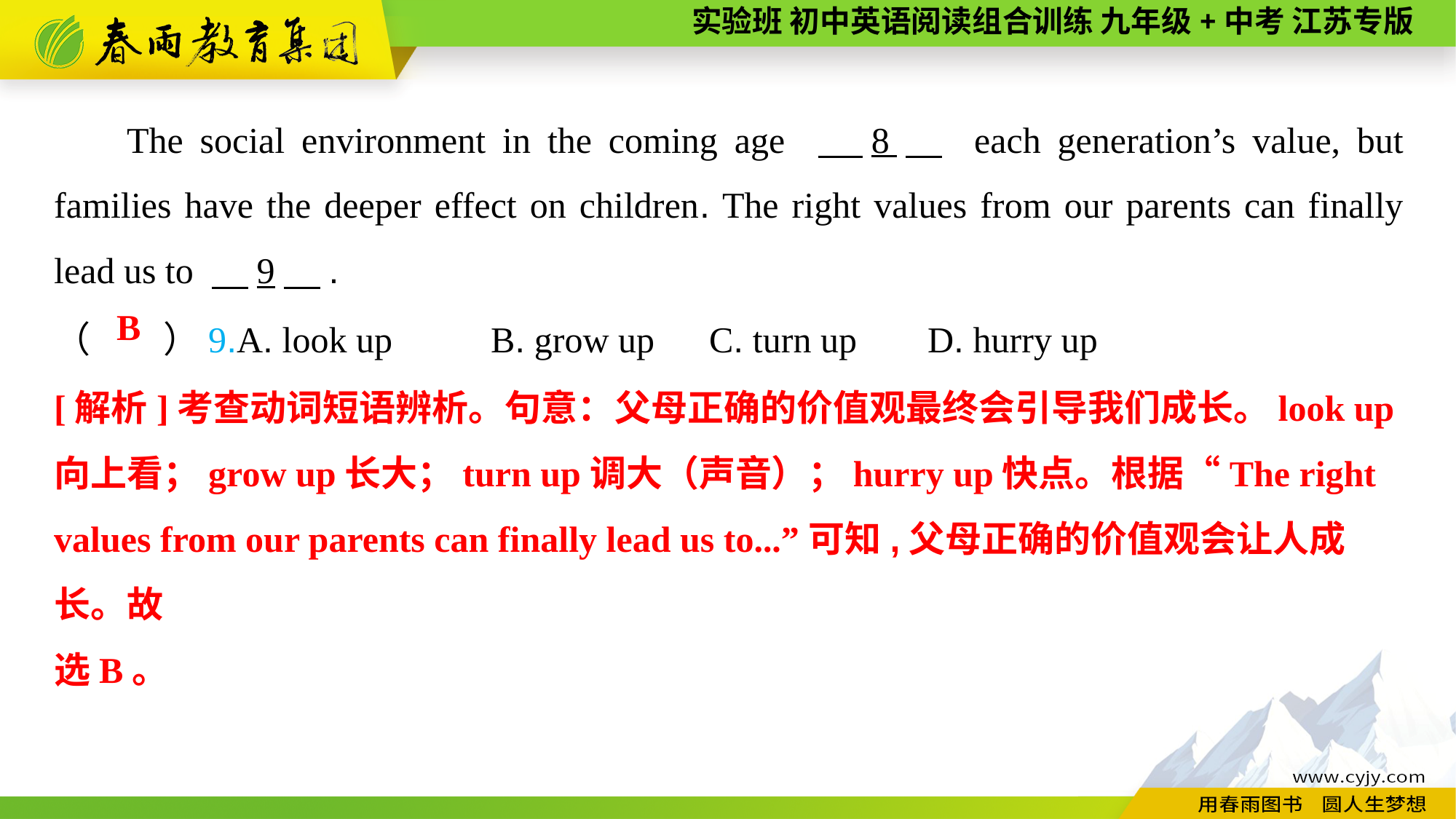

The social environment in the coming age 　8　 each generation’s value, but families have the deeper effect on children. The right values from our parents can finally lead us to 　9　.
（　　）9.A. look up	B. grow up	C. turn up	D. hurry up
B
[解析]考查动词短语辨析。句意：父母正确的价值观最终会引导我们成长。look up向上看；grow up长大；turn up调大（声音）；hurry up快点。根据“The right values from our parents can finally lead us to...”可知,父母正确的价值观会让人成长。故
选B。